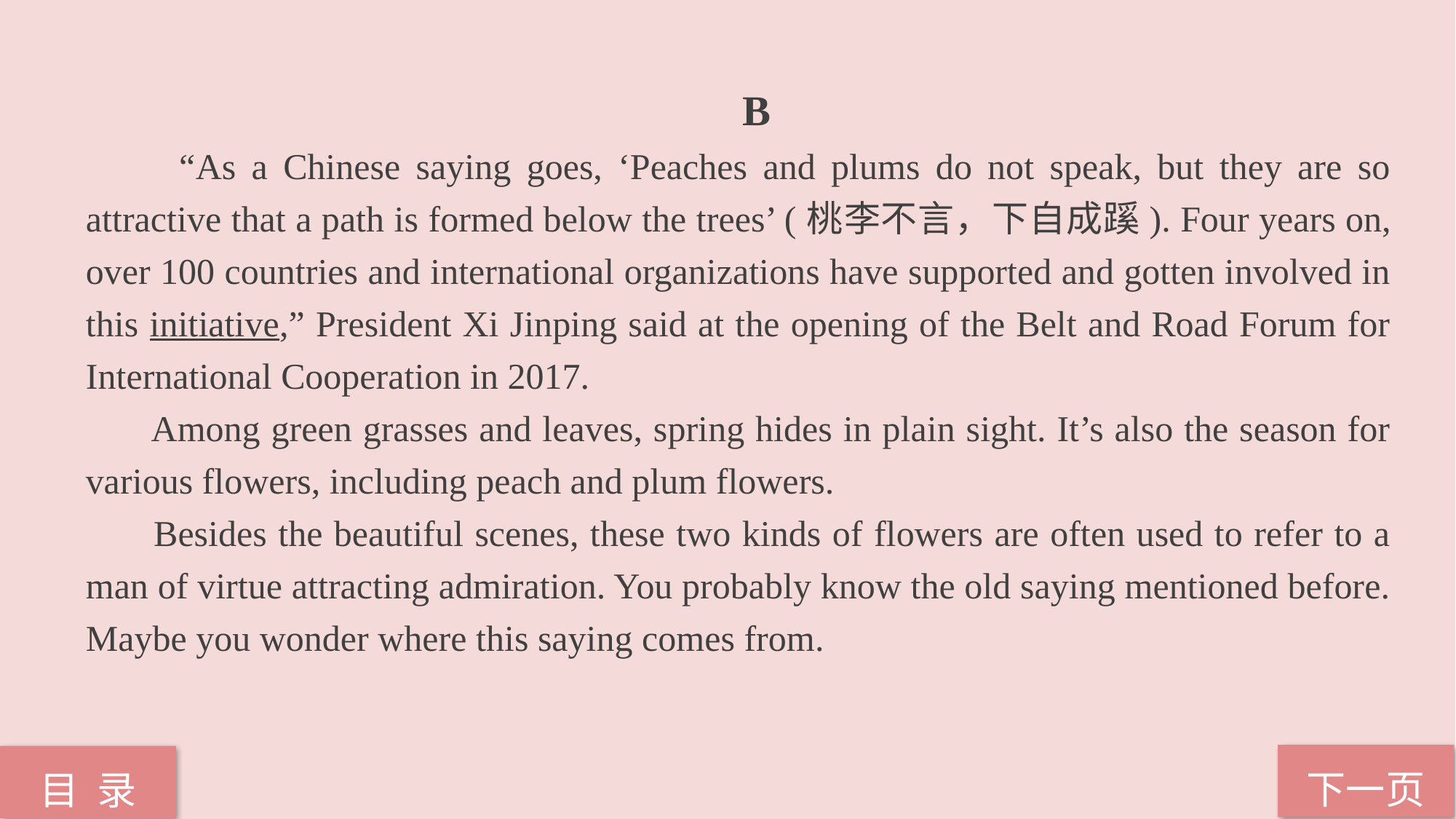

B
      “As a Chinese saying goes, ‘Peaches and plums do not speak, but they are so attractive that a path is formed below the trees’ (桃李不言，下自成蹊). Four years on, over 100 countries and international organizations have supported and gotten involved in this initiative,” President Xi Jinping said at the opening of the Belt and Road Forum for International Cooperation in 2017.
      Among green grasses and leaves, spring hides in plain sight. It’s also the season for various flowers, including peach and plum flowers.
      Besides the beautiful scenes, these two kinds of flowers are often used to refer to a man of virtue attracting admiration. You probably know the old saying mentioned before. Maybe you wonder where this saying comes from.